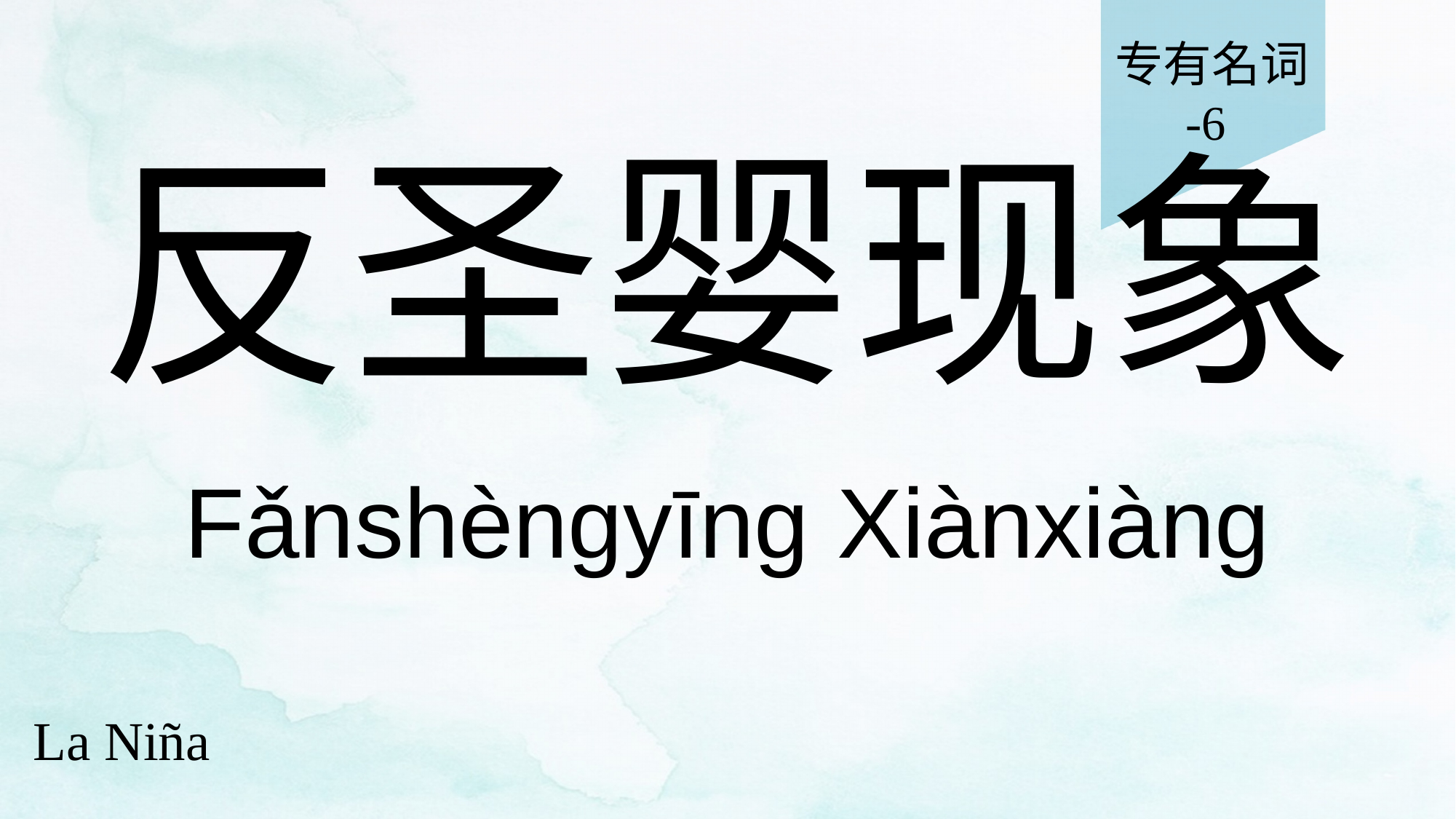

专有名词
-6
# 反圣婴现象
Fǎnshèngyīng Xiànxiàng
La Niña